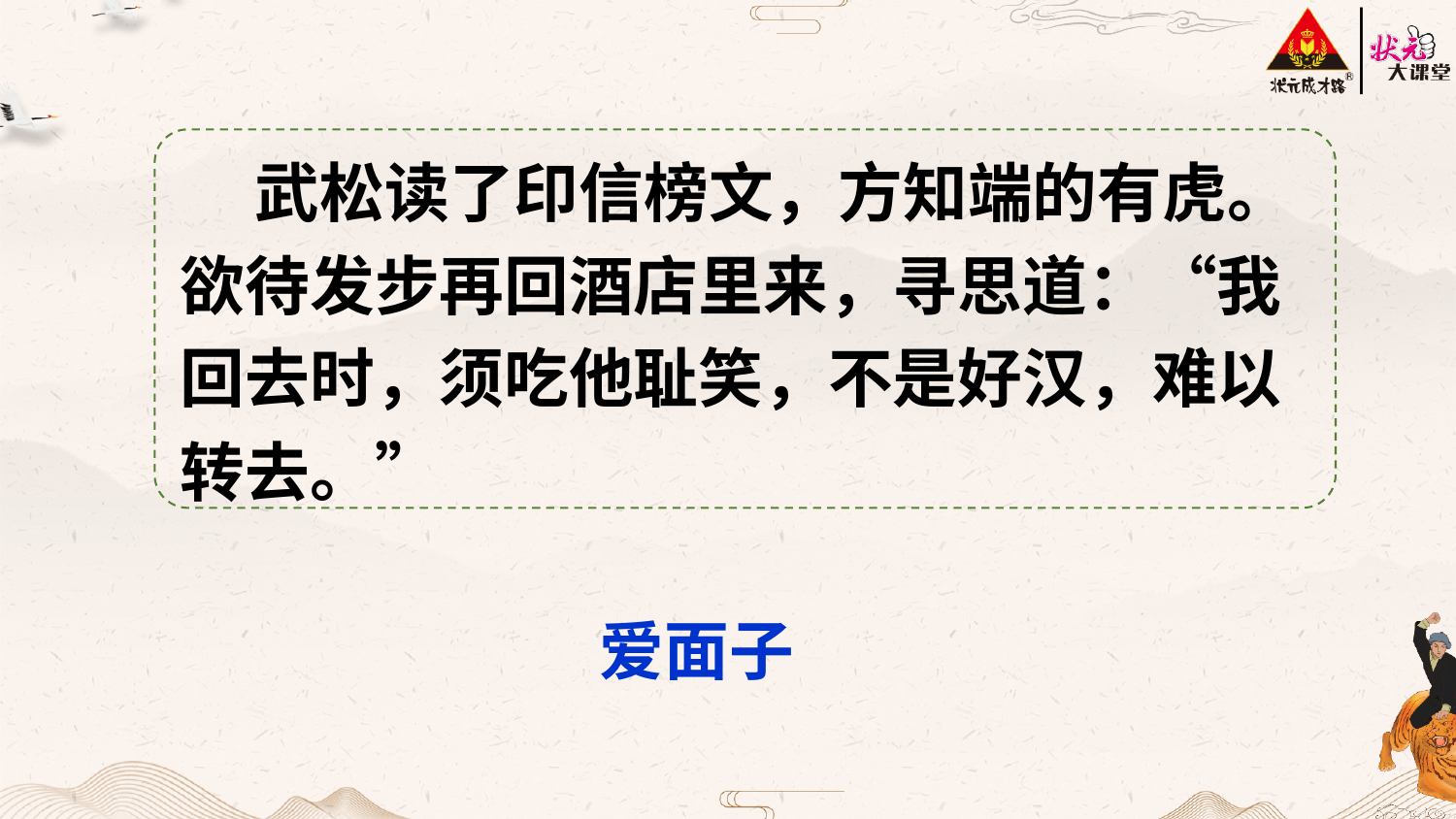

武松读了印信榜文，方知端的有虎。欲待发步再回酒店里来，寻思道：“我回去时，须吃他耻笑，不是好汉，难以转去。”
爱面子